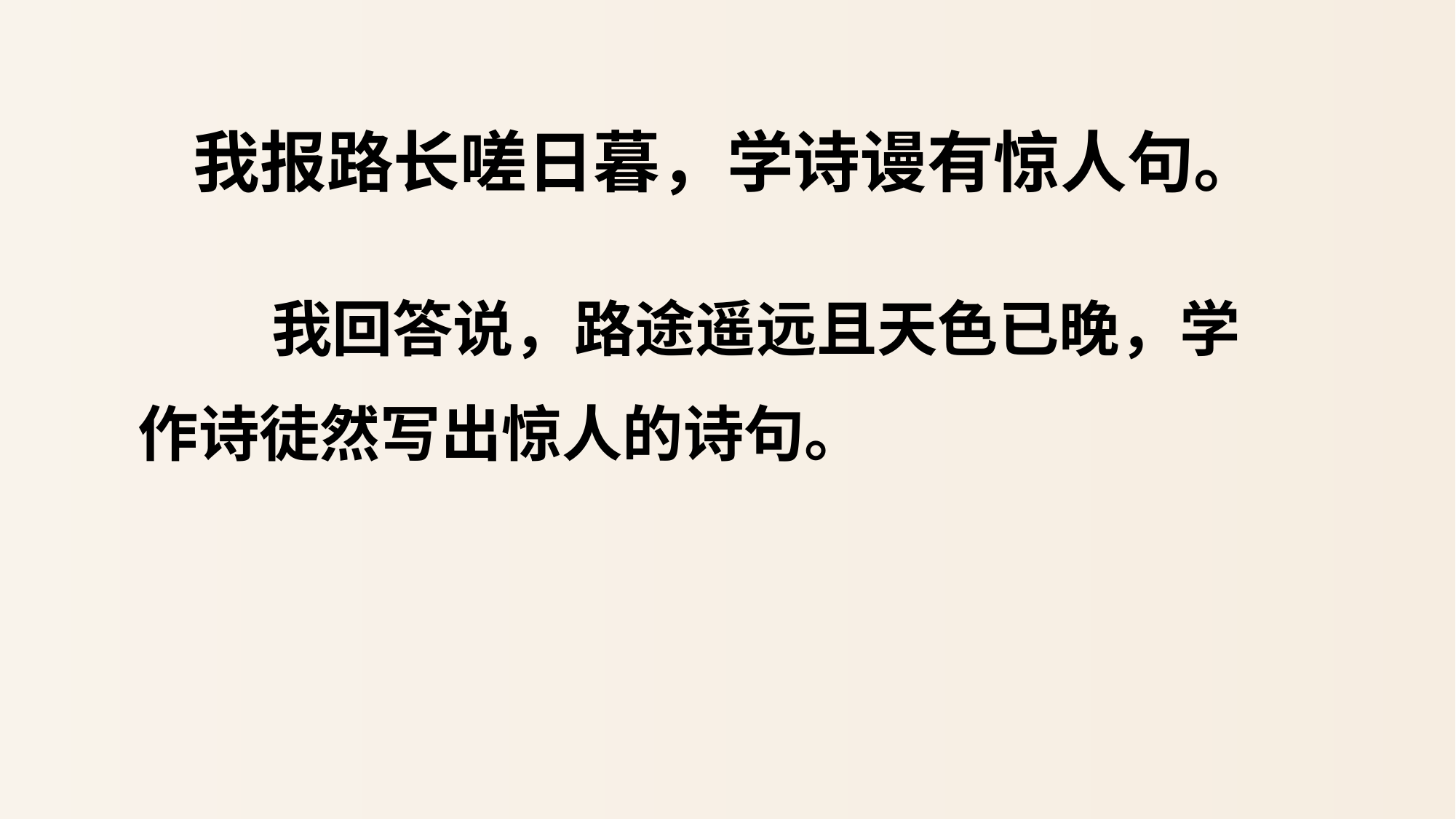

我报路长嗟日暮，学诗谩有惊人句。
       我回答说，路途遥远且天色已晚，学作诗徒然写出惊人的诗句。